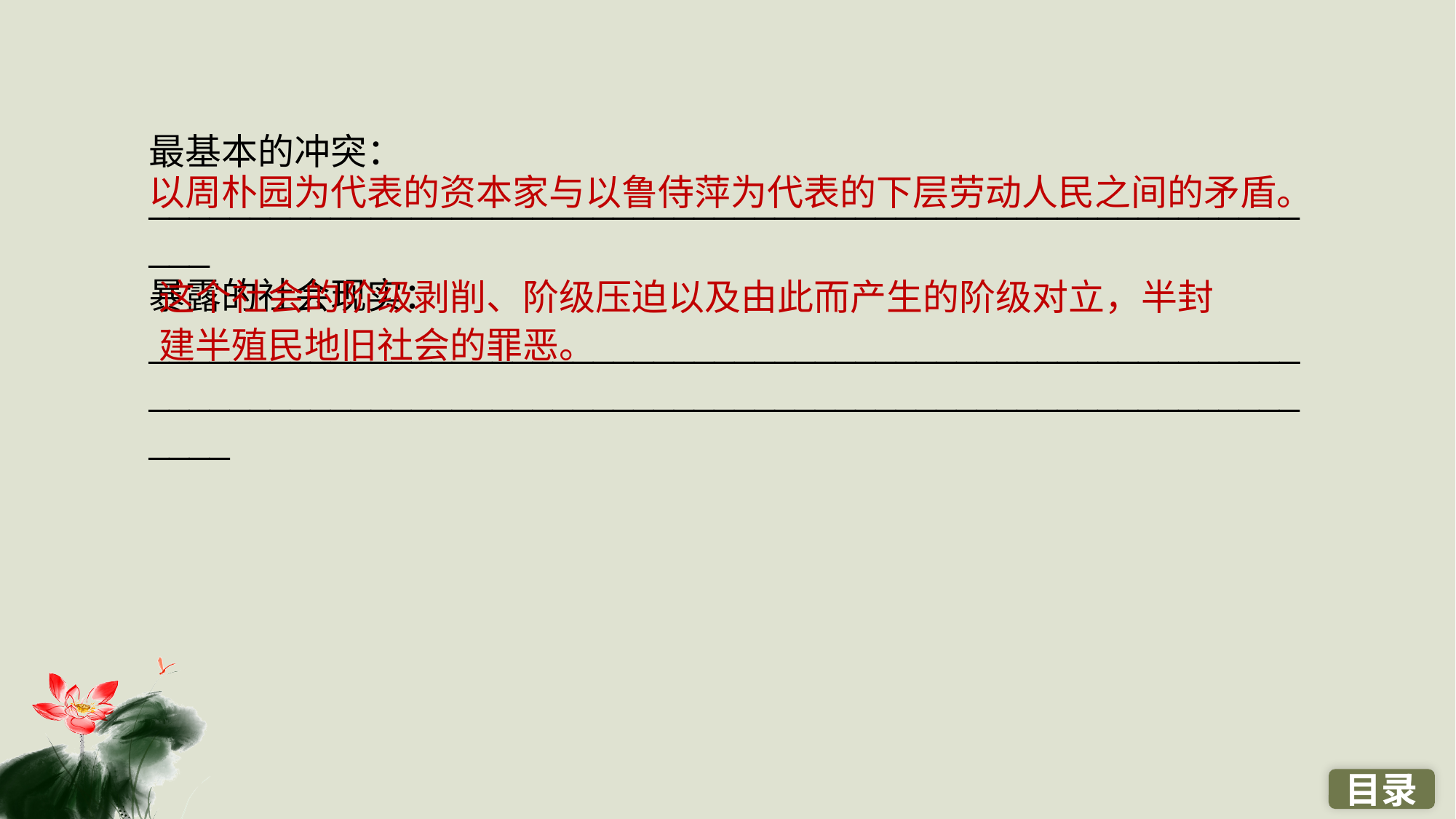

最基本的冲突：____________________________________________________________
暴露的社会现实：______________________________________________________________________________________________________________________
以周朴园为代表的资本家与以鲁侍萍为代表的下层劳动人民之间的矛盾。
这个社会的阶级剥削、阶级压迫以及由此而产生的阶级对立，半封建半殖民地旧社会的罪恶。